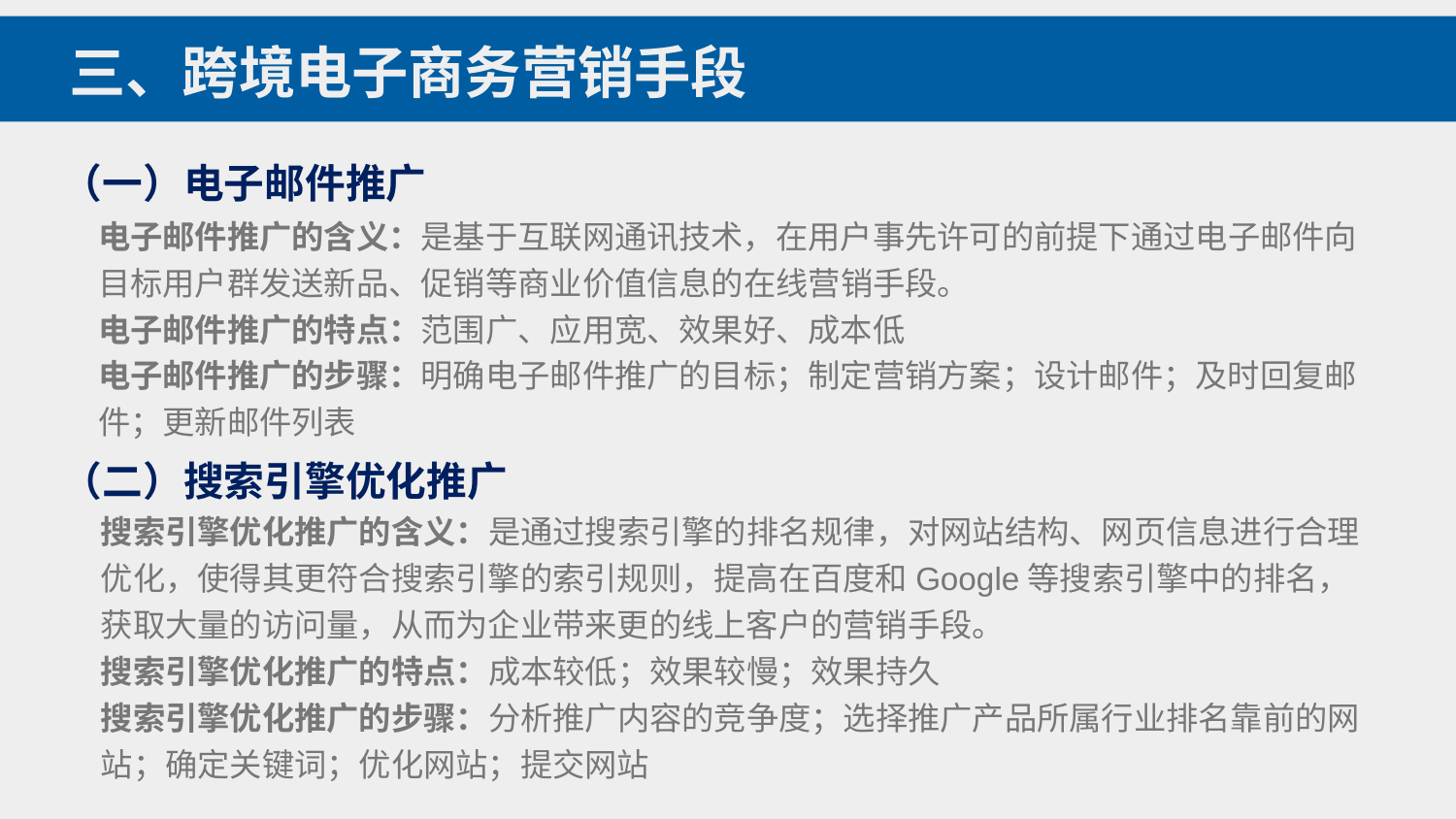

三、跨境电子商务营销手段
（一）电子邮件推广
电子邮件推广的含义：是基于互联网通讯技术，在用户事先许可的前提下通过电子邮件向目标用户群发送新品、促销等商业价值信息的在线营销手段。
电子邮件推广的特点：范围广、应用宽、效果好、成本低
电子邮件推广的步骤：明确电子邮件推广的目标；制定营销方案；设计邮件；及时回复邮件；更新邮件列表
（二）搜索引擎优化推广
搜索引擎优化推广的含义：是通过搜索引擎的排名规律，对网站结构、网页信息进行合理优化，使得其更符合搜索引擎的索引规则，提高在百度和Google等搜索引擎中的排名，获取大量的访问量，从而为企业带来更的线上客户的营销手段。
搜索引擎优化推广的特点：成本较低；效果较慢；效果持久
搜索引擎优化推广的步骤：分析推广内容的竞争度；选择推广产品所属行业排名靠前的网站；确定关键词；优化网站；提交网站